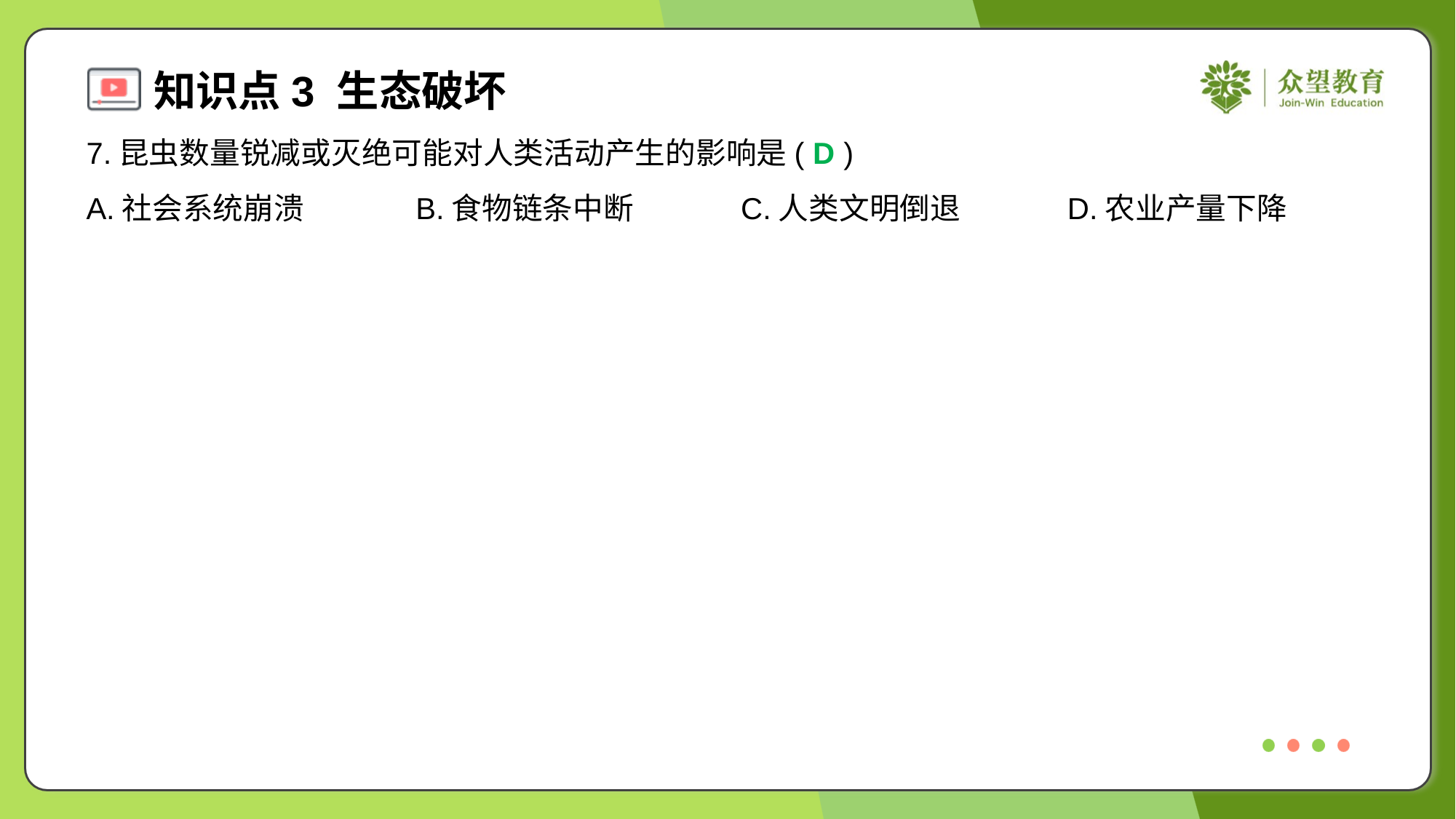

7.昆虫数量锐减或灭绝可能对人类活动产生的影响是(     )
D
A.社会系统崩溃	B.食物链条中断	C.人类文明倒退	D.农业产量下降